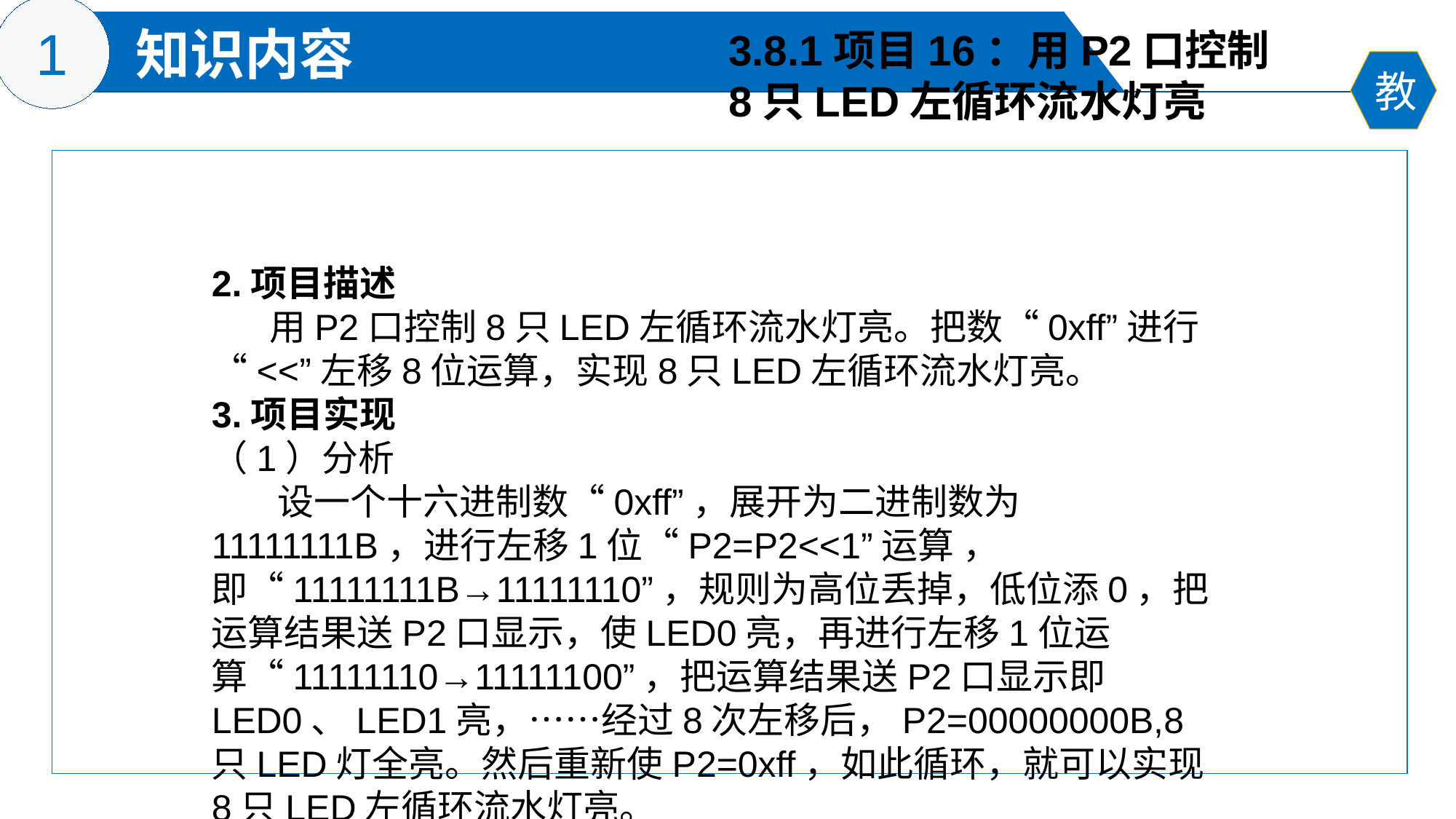

3.8.1项目16：用P2口控制
8只LED左循环流水灯亮

2.项目描述
      用P2口控制8只LED左循环流水灯亮。把数“0xff”进行“<<”左移8位运算，实现8只LED左循环流水灯亮。
3.项目实现
（1）分析
       设一个十六进制数“0xff”，展开为二进制数为11111111B，进行左移1位“P2=P2<<1”运算 ，即“11111111B→11111110”，规则为高位丢掉，低位添0，把运算结果送P2口显示，使LED0亮，再进行左移1位运算“11111110→11111100”，把运算结果送P2口显示即LED0、LED1亮，……经过8次左移后，P2=00000000B,8只LED灯全亮。然后重新使P2=0xff，如此循环，就可以实现8只LED左循环流水灯亮。